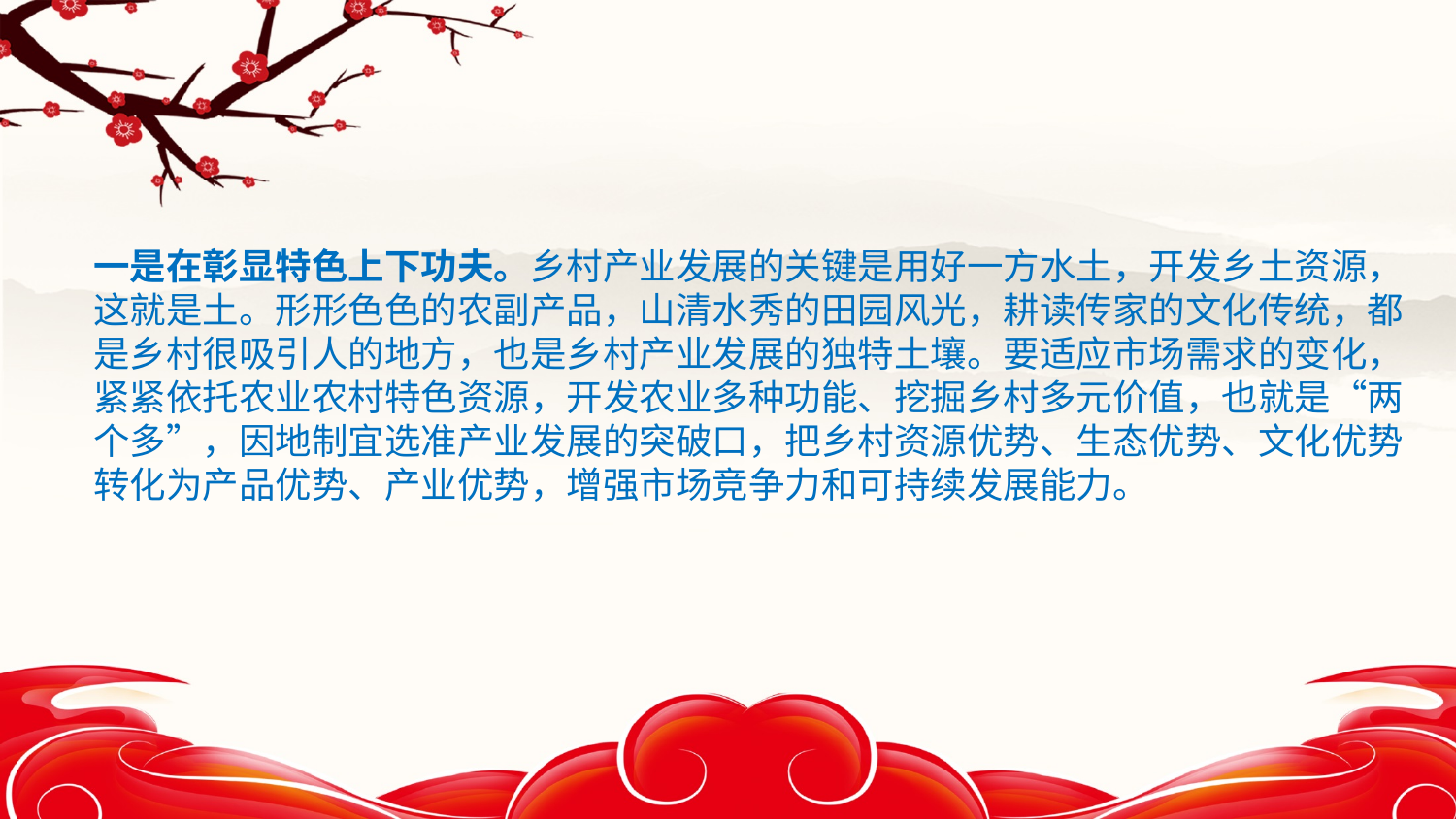

一是在彰显特色上下功夫。乡村产业发展的关键是用好一方水土，开发乡土资源，这就是土。形形色色的农副产品，山清水秀的田园风光，耕读传家的文化传统，都是乡村很吸引人的地方，也是乡村产业发展的独特土壤。要适应市场需求的变化，紧紧依托农业农村特色资源，开发农业多种功能、挖掘乡村多元价值，也就是“两个多”，因地制宜选准产业发展的突破口，把乡村资源优势、生态优势、文化优势转化为产品优势、产业优势，增强市场竞争力和可持续发展能力。